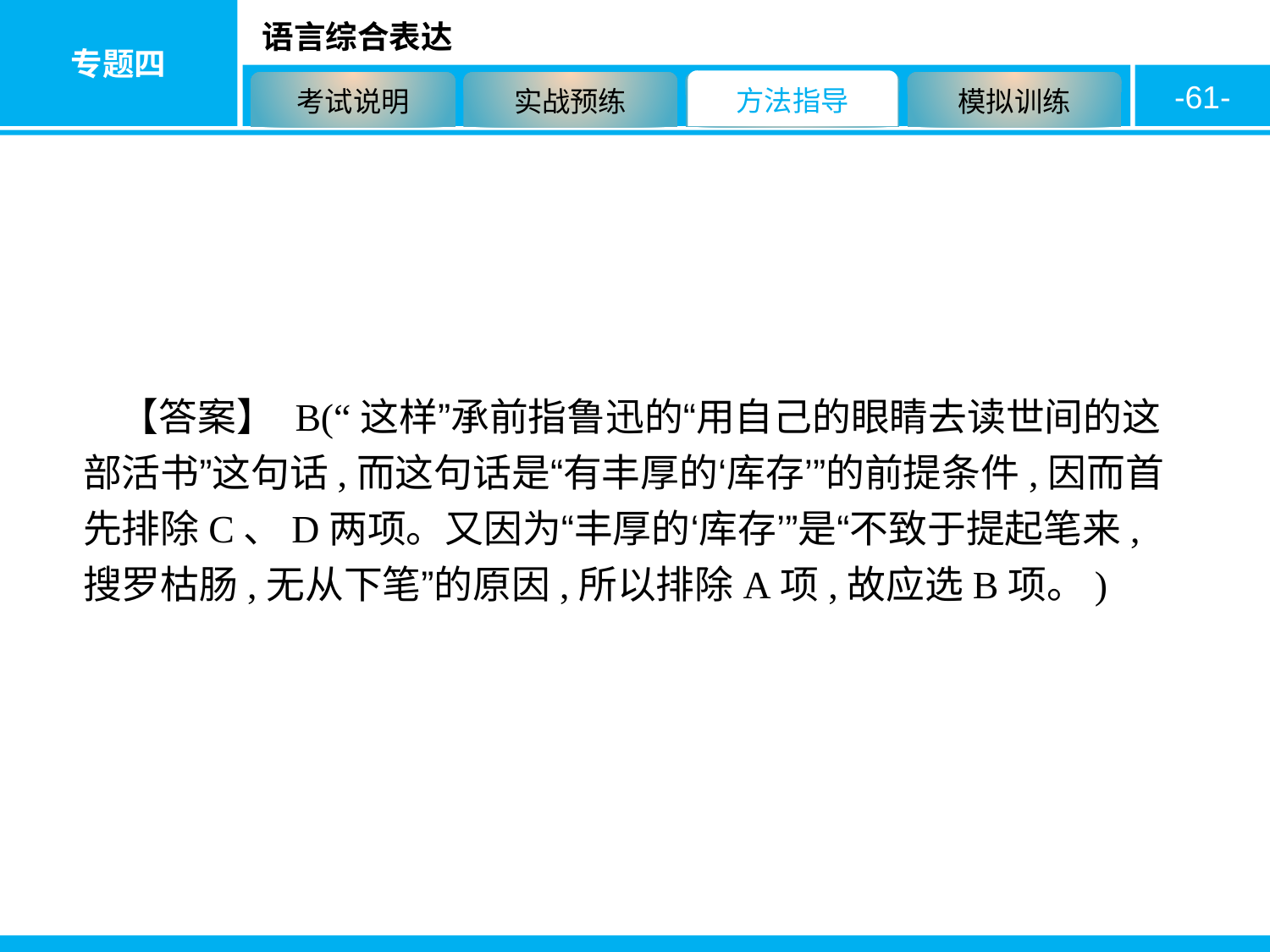

-61-
【答案】 B(“这样”承前指鲁迅的“用自己的眼睛去读世间的这部活书”这句话,而这句话是“有丰厚的‘库存’”的前提条件,因而首先排除C、D两项。又因为“丰厚的‘库存’”是“不致于提起笔来,搜罗枯肠,无从下笔”的原因,所以排除A项,故应选B项。)